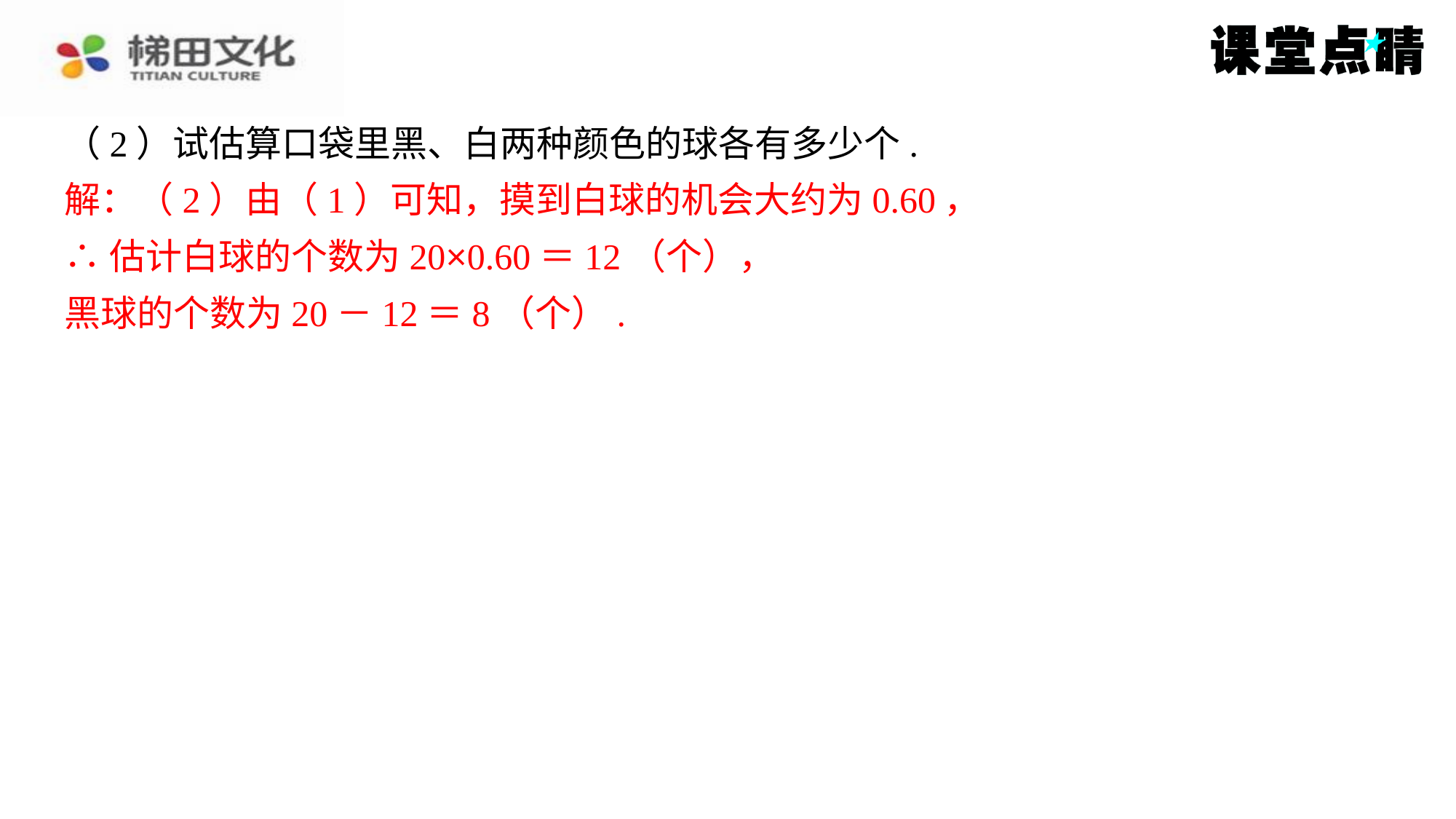

（2）试估算口袋里黑、白两种颜色的球各有多少个.
解：（2）由（1）可知，摸到白球的机会大约为0.60，
∴估计白球的个数为20×0.60＝12（个），
黑球的个数为20－12＝8（个）.
解：（2）由（1）可知，摸到白球的机会大约为0.60，
∴估计白球的个数为20×0.60＝12（个），
黑球的个数为20－12＝8（个）.